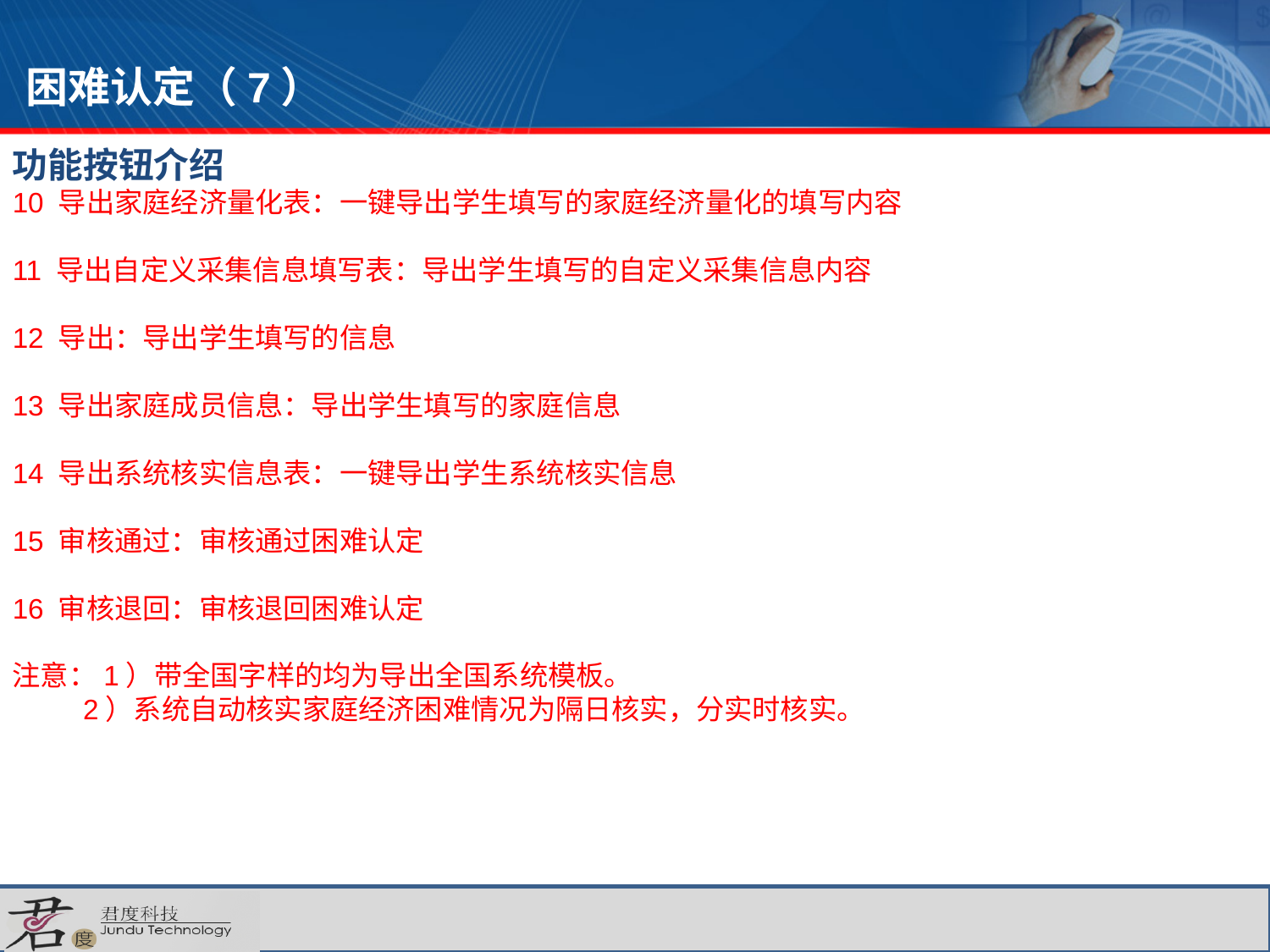

# 困难认定（7）
功能按钮介绍
10 导出家庭经济量化表：一键导出学生填写的家庭经济量化的填写内容

11 导出自定义采集信息填写表：导出学生填写的自定义采集信息内容

12 导出：导出学生填写的信息

13 导出家庭成员信息：导出学生填写的家庭信息

14 导出系统核实信息表：一键导出学生系统核实信息

15 审核通过：审核通过困难认定

16 审核退回：审核退回困难认定

注意：1）带全国字样的均为导出全国系统模板。
         2）系统自动核实家庭经济困难情况为隔日核实，分实时核实。